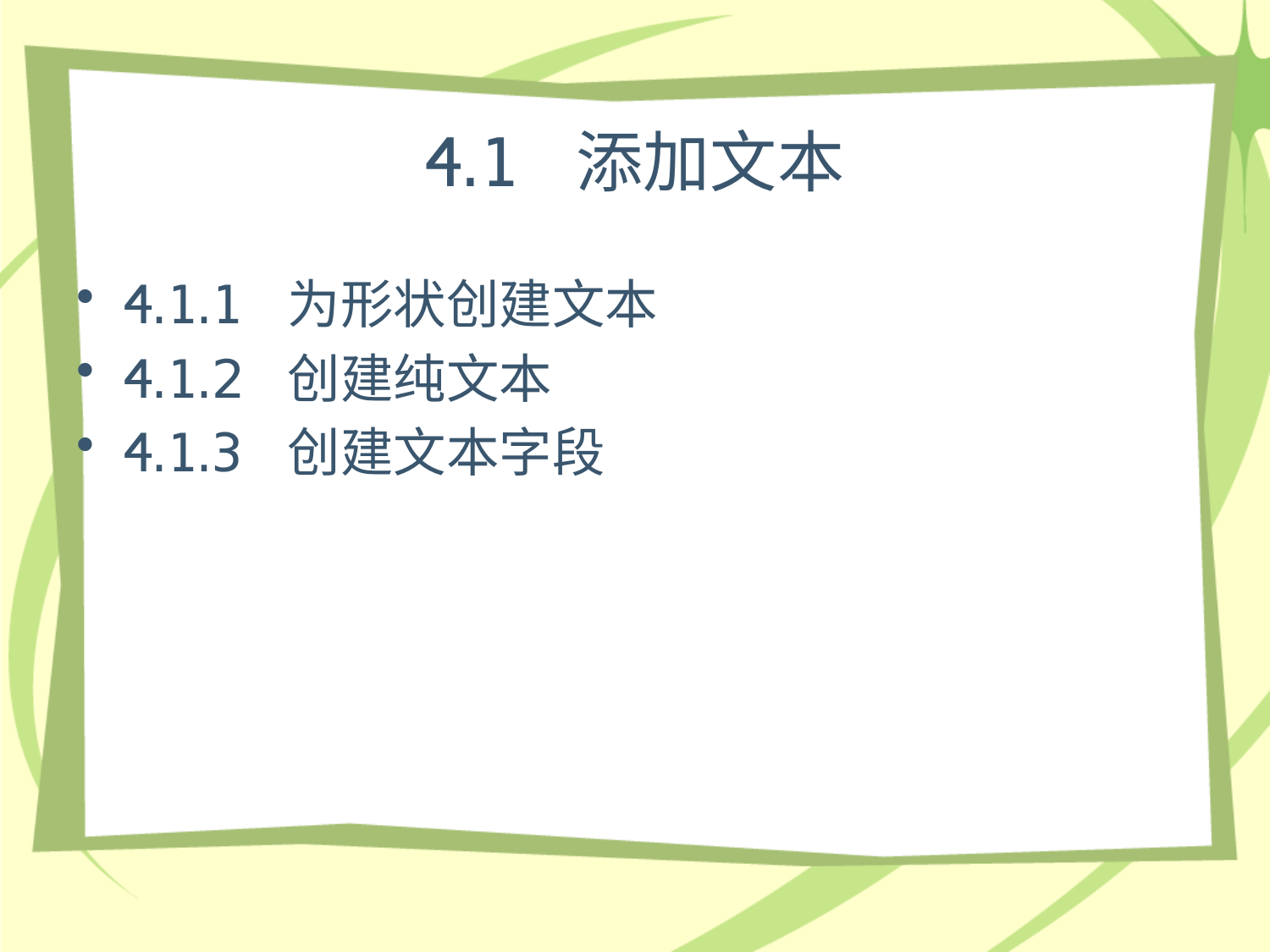

# 4.1  添加文本
4.1.1  为形状创建文本
4.1.2  创建纯文本
4.1.3  创建文本字段